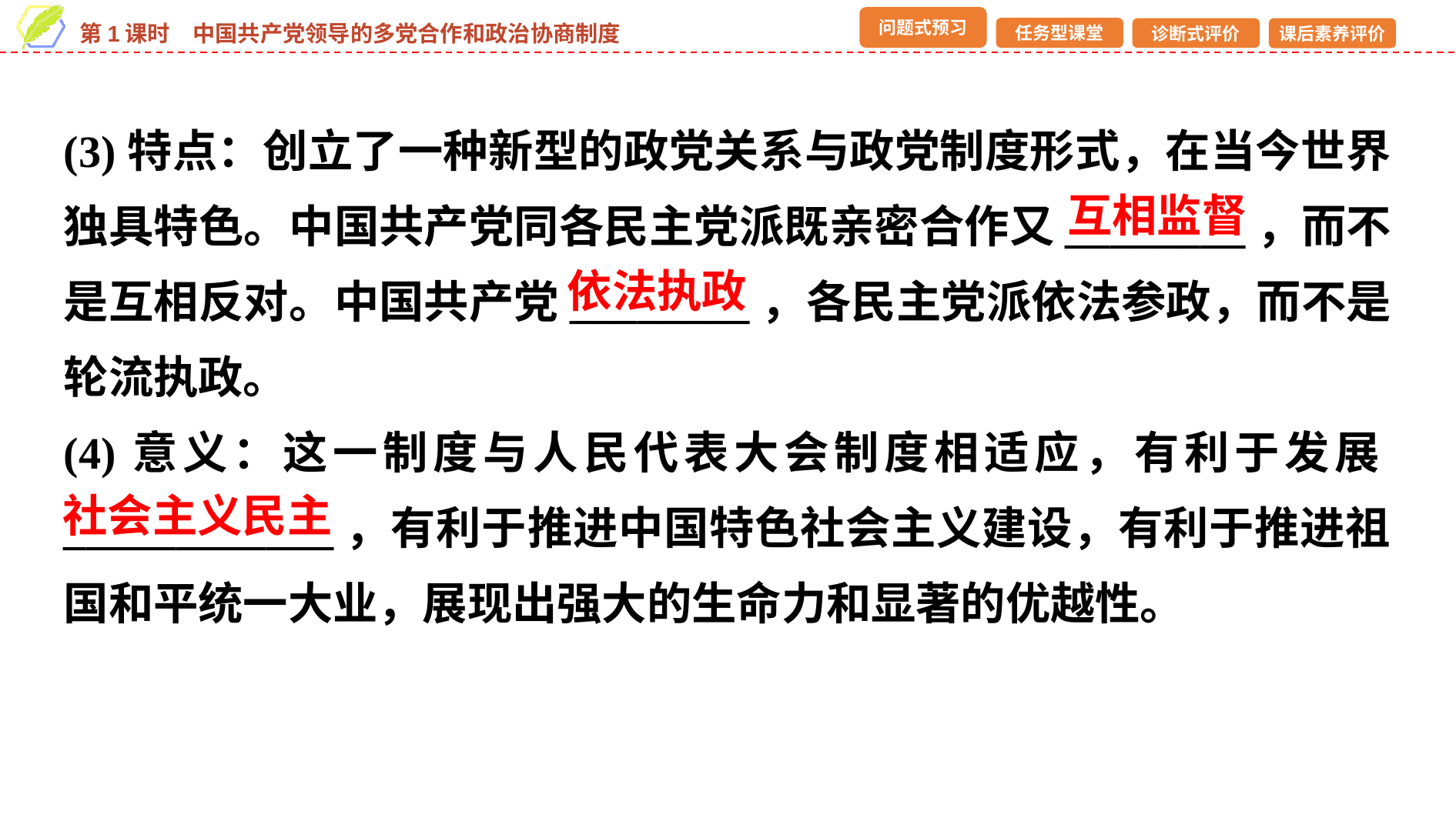

(3)特点：创立了一种新型的政党关系与政党制度形式，在当今世界独具特色。中国共产党同各民主党派既亲密合作又________，而不是互相反对。中国共产党________，各民主党派依法参政，而不是轮流执政。
(4)意义：这一制度与人民代表大会制度相适应，有利于发展____________，有利于推进中国特色社会主义建设，有利于推进祖国和平统一大业，展现出强大的生命力和显著的优越性。
互相监督
依法执政
社会主义民主